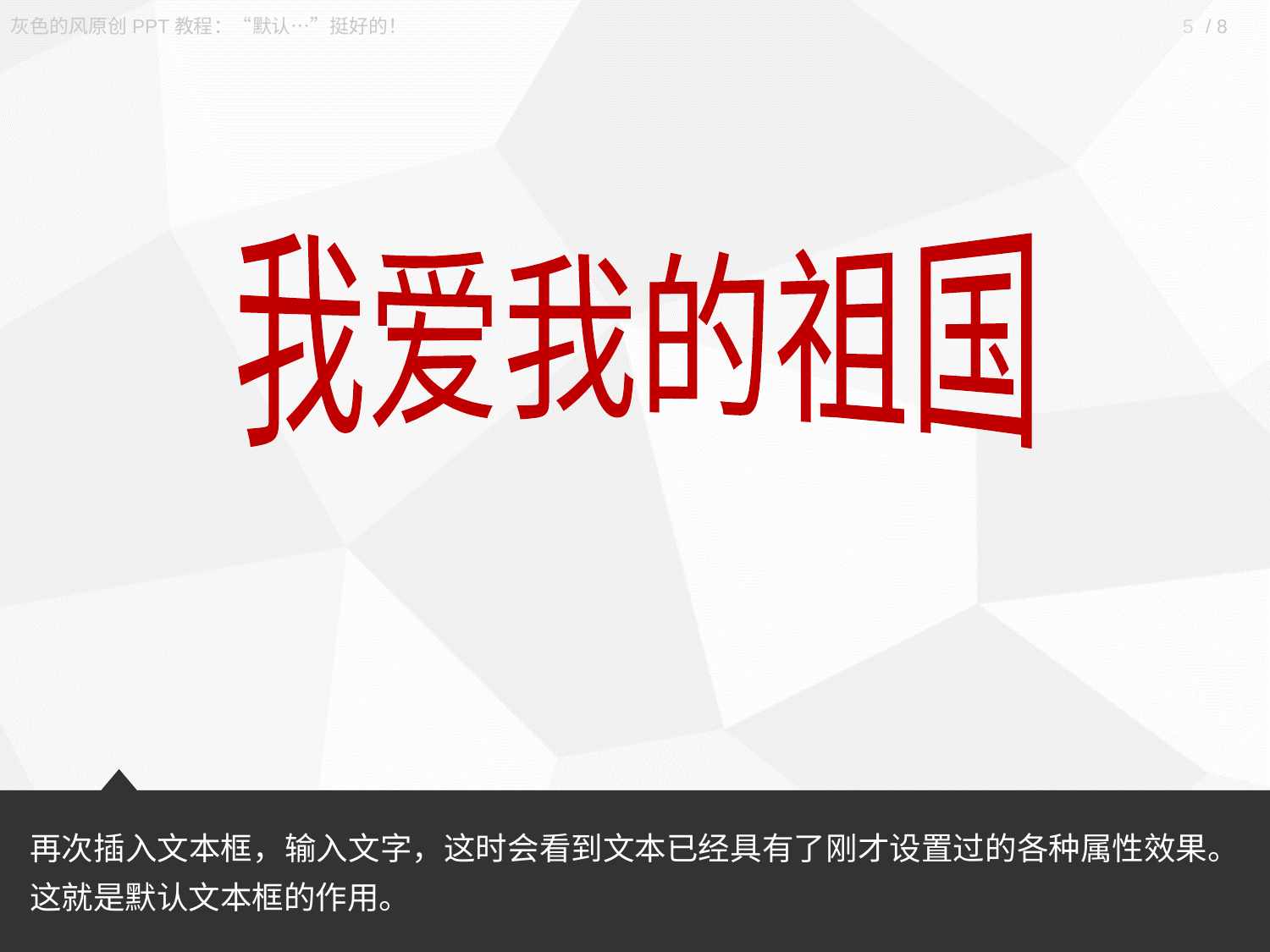

5
我爱我的祖国
再次插入文本框，输入文字，这时会看到文本已经具有了刚才设置过的各种属性效果。这就是默认文本框的作用。